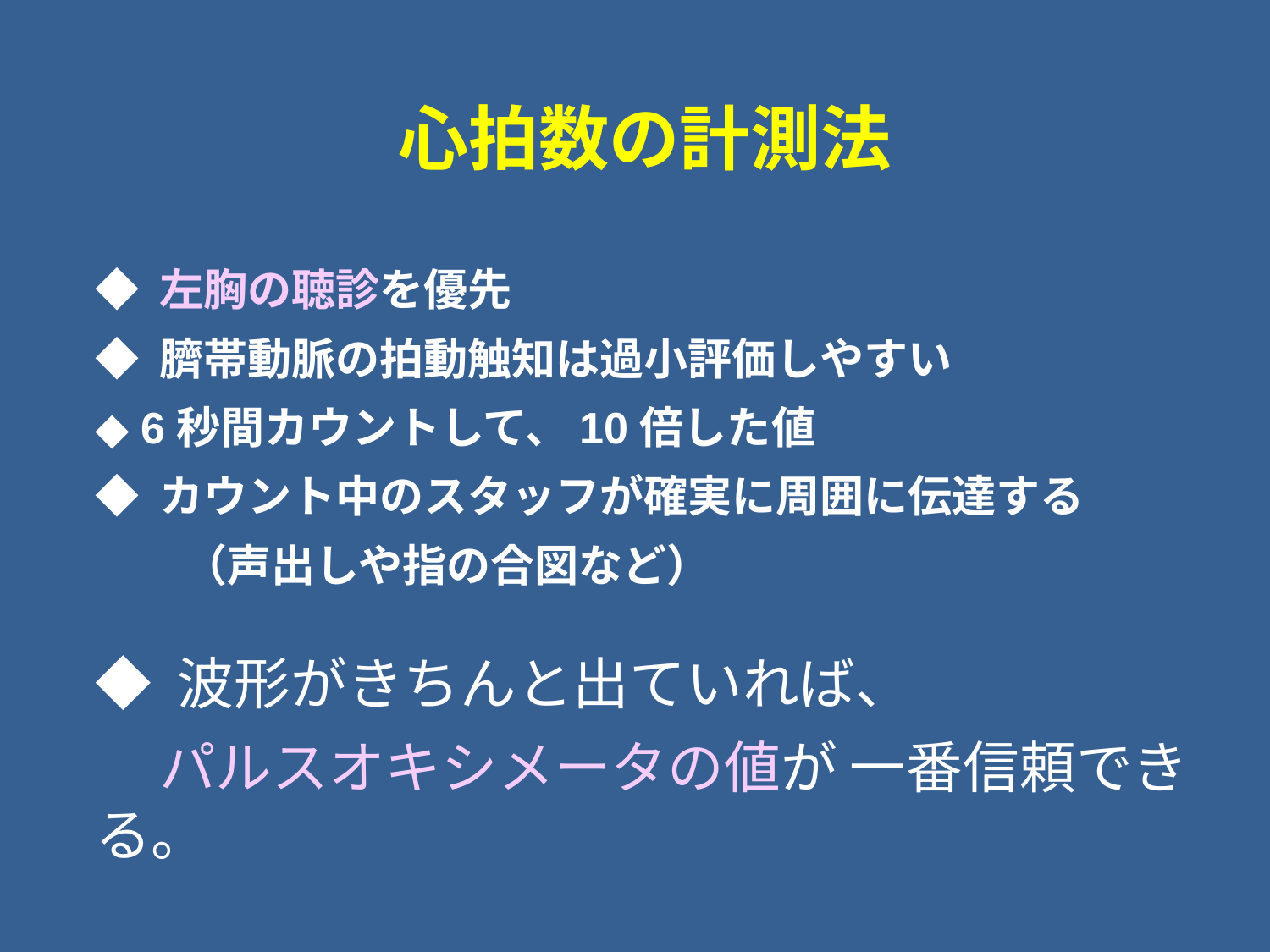

心拍数の計測法
◆ 左胸の聴診を優先
◆ 臍帯動脈の拍動触知は過小評価しやすい
◆ 6秒間カウントして、10倍した値
◆ カウント中のスタッフが確実に周囲に伝達する
　　（声出しや指の合図など）

◆ 波形がきちんと出ていれば、
    パルスオキシメータの値が 一番信頼できる。